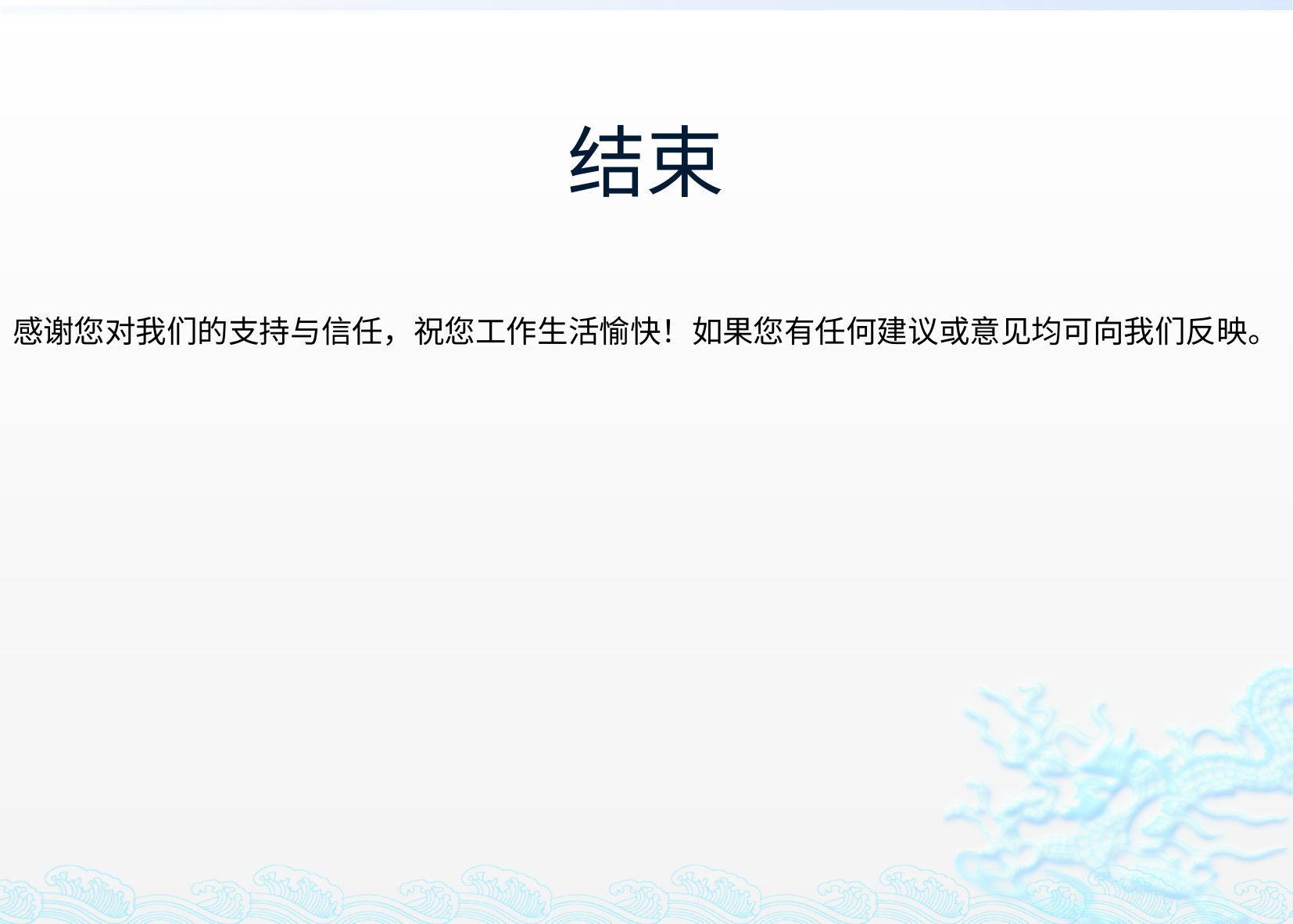

结束
感谢您对我们的支持与信任，祝您工作生活愉快！如果您有任何建议或意见均可向我们反映。